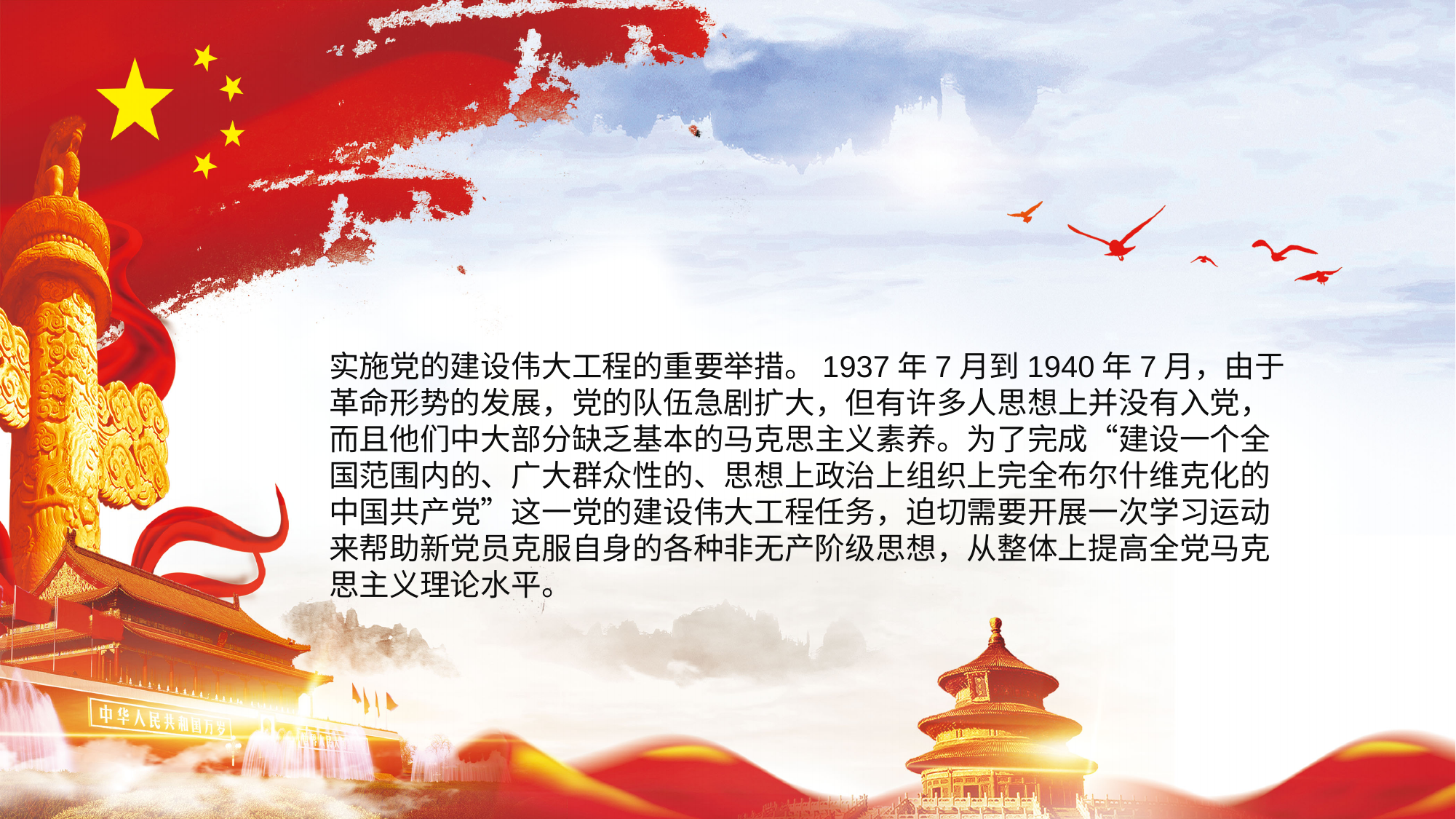

实施党的建设伟大工程的重要举措。1937年7月到1940年7月，由于革命形势的发展，党的队伍急剧扩大，但有许多人思想上并没有入党，而且他们中大部分缺乏基本的马克思主义素养。为了完成“建设一个全国范围内的、广大群众性的、思想上政治上组织上完全布尔什维克化的中国共产党”这一党的建设伟大工程任务，迫切需要开展一次学习运动来帮助新党员克服自身的各种非无产阶级思想，从整体上提高全党马克思主义理论水平。